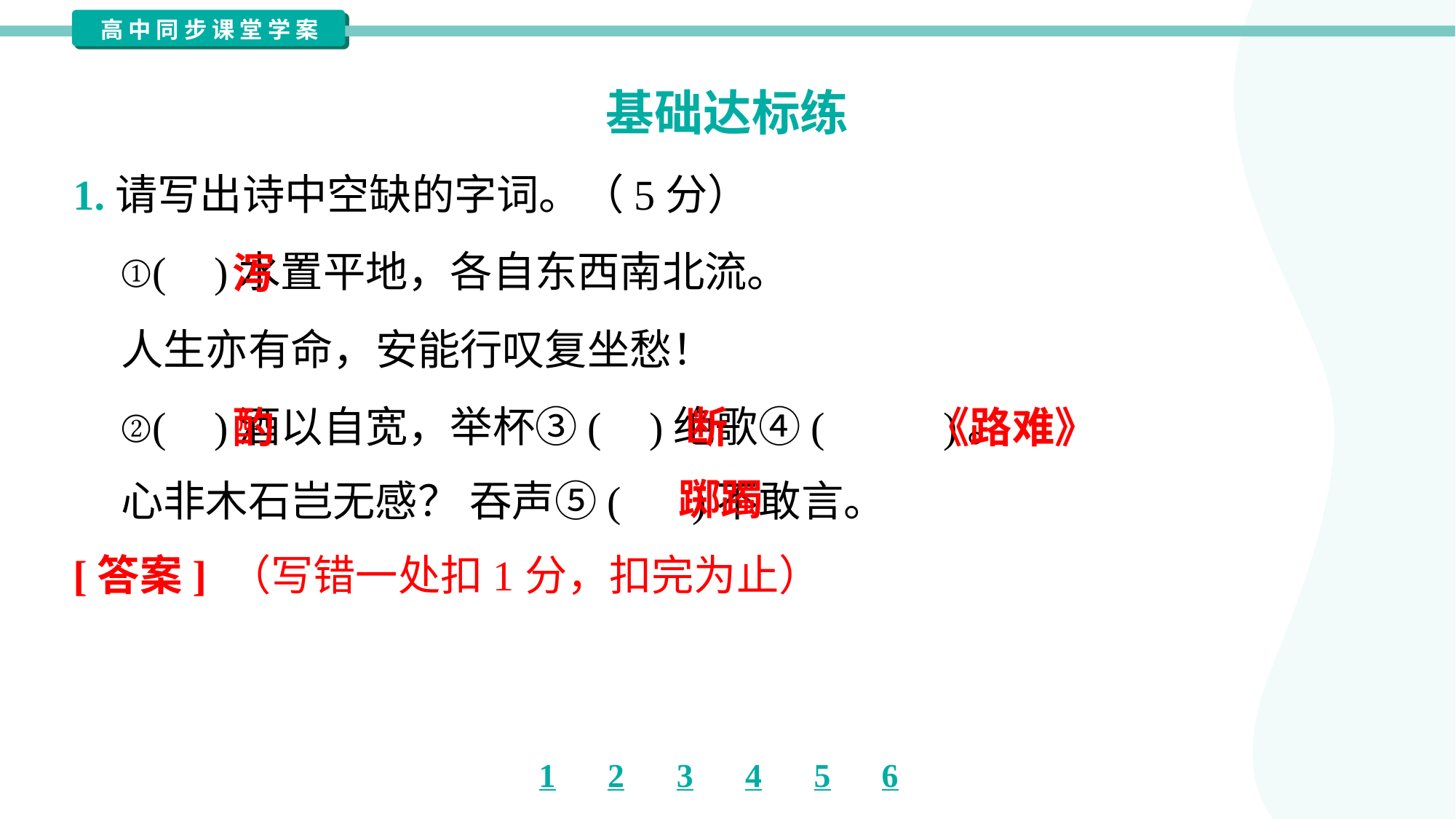

基础达标练
1.请写出诗中空缺的字词。（5分）
    ①(    )水置平地，各自东西南北流。
    人生亦有命，安能行叹复坐愁！
    ②(    )酒以自宽，举杯③(    )绝歌④(          )。
    心非木石岂无感？ 吞声⑤(      )不敢言。
泻
酌
断
《路难》
踯躅
[答案] （写错一处扣1分，扣完为止）